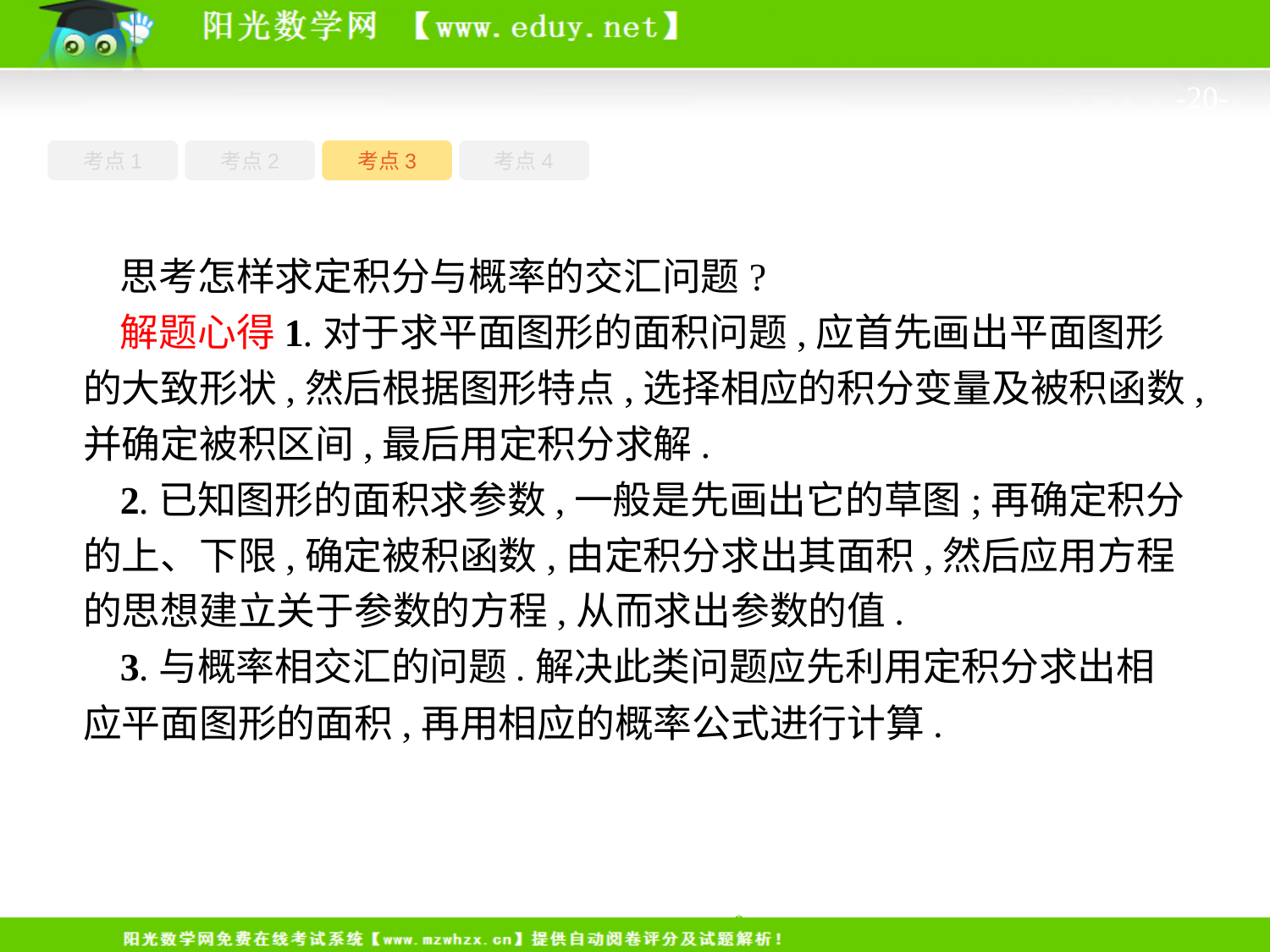

-20-
考点1
考点3
考点4
考点2
思考怎样求定积分与概率的交汇问题?
解题心得1.对于求平面图形的面积问题,应首先画出平面图形的大致形状,然后根据图形特点,选择相应的积分变量及被积函数,并确定被积区间,最后用定积分求解.
2.已知图形的面积求参数,一般是先画出它的草图;再确定积分的上、下限,确定被积函数,由定积分求出其面积,然后应用方程的思想建立关于参数的方程,从而求出参数的值.
3.与概率相交汇的问题.解决此类问题应先利用定积分求出相应平面图形的面积,再用相应的概率公式进行计算.